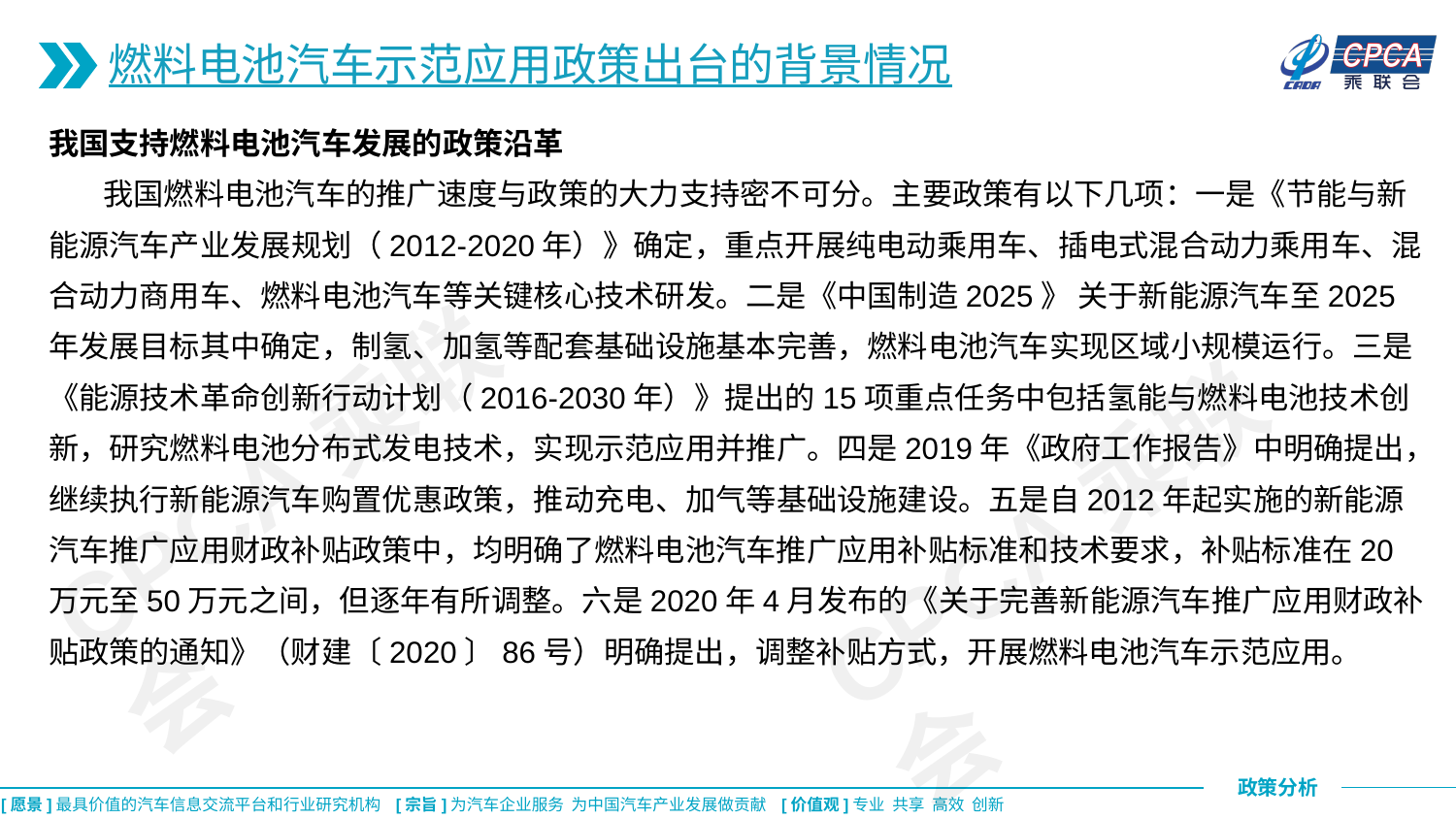

燃料电池汽车示范应用政策出台的背景情况
我国支持燃料电池汽车发展的政策沿革
       我国燃料电池汽车的推广速度与政策的大力支持密不可分。主要政策有以下几项：一是《节能与新能源汽车产业发展规划（2012-2020年）》确定，重点开展纯电动乘用车、插电式混合动力乘用车、混合动力商用车、燃料电池汽车等关键核心技术研发。二是《中国制造2025》 关于新能源汽车至2025年发展目标其中确定，制氢、加氢等配套基础设施基本完善，燃料电池汽车实现区域小规模运行。三是《能源技术革命创新行动计划（2016-2030年）》提出的15项重点任务中包括氢能与燃料电池技术创新，研究燃料电池分布式发电技术，实现示范应用并推广。四是2019年《政府工作报告》中明确提出，继续执行新能源汽车购置优惠政策，推动充电、加气等基础设施建设。五是自2012年起实施的新能源汽车推广应用财政补贴政策中，均明确了燃料电池汽车推广应用补贴标准和技术要求，补贴标准在20万元至50万元之间，但逐年有所调整。六是2020年4月发布的《关于完善新能源汽车推广应用财政补贴政策的通知》（财建〔2020〕86号）明确提出，调整补贴方式，开展燃料电池汽车示范应用。
CPCA乘联会
CPCA乘联会